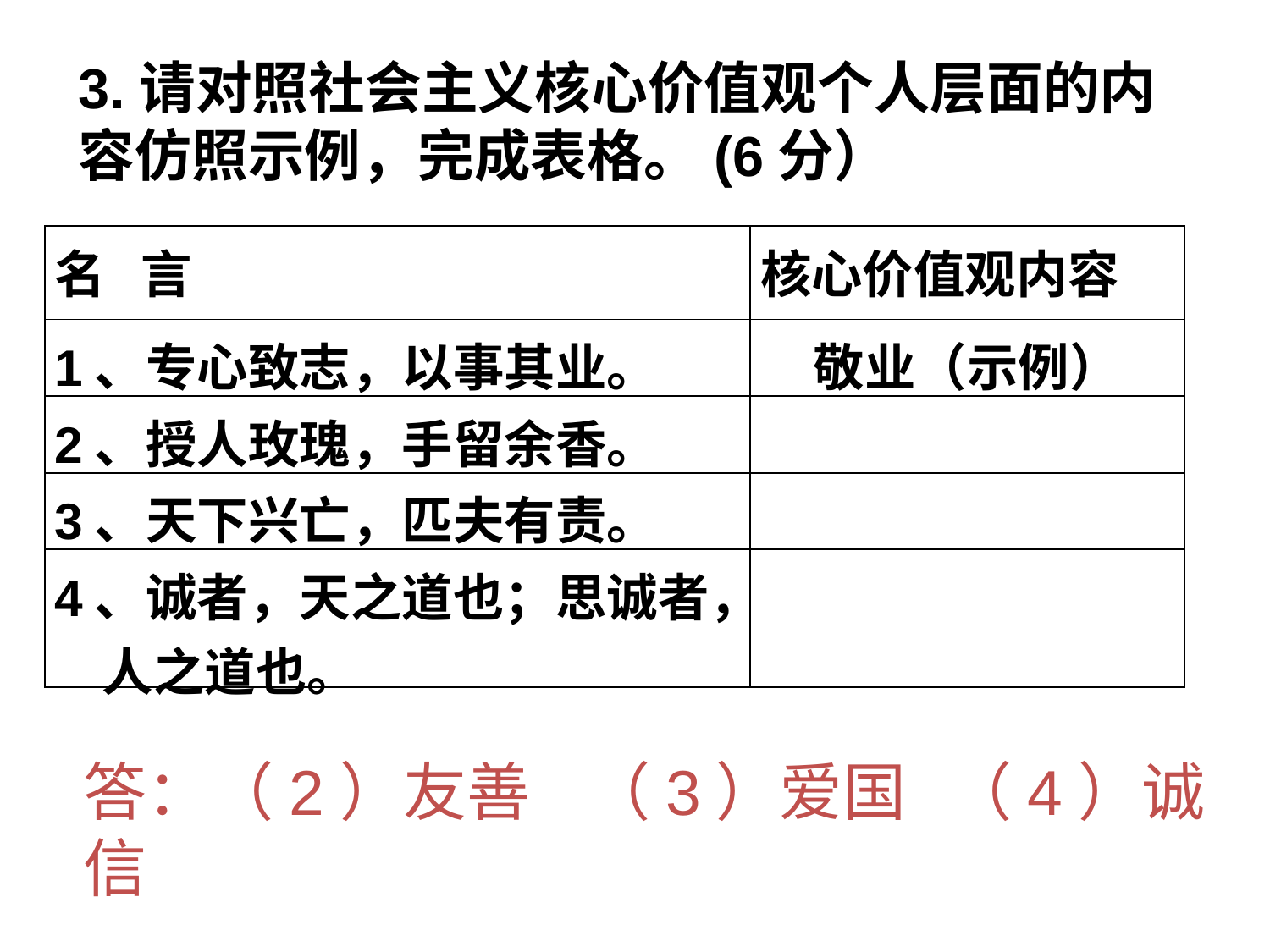

# 3.请对照社会主义核心价值观个人层面的内容仿照示例，完成表格。(6分）
| 名 言 | 核心价值观内容[来源:Zxxk.Com] |
| --- | --- |
| 1、专心致志，以事其业。 | 敬业（示例） |
| 2、授人玫瑰，手留余香。 |  |
| 3、天下兴亡，匹夫有责。 | [来源:学科网] |
| 4、诚者，天之道也；思诚者，人之道也。 |  |
答：（2）友善    （3）爱国   （4）诚信